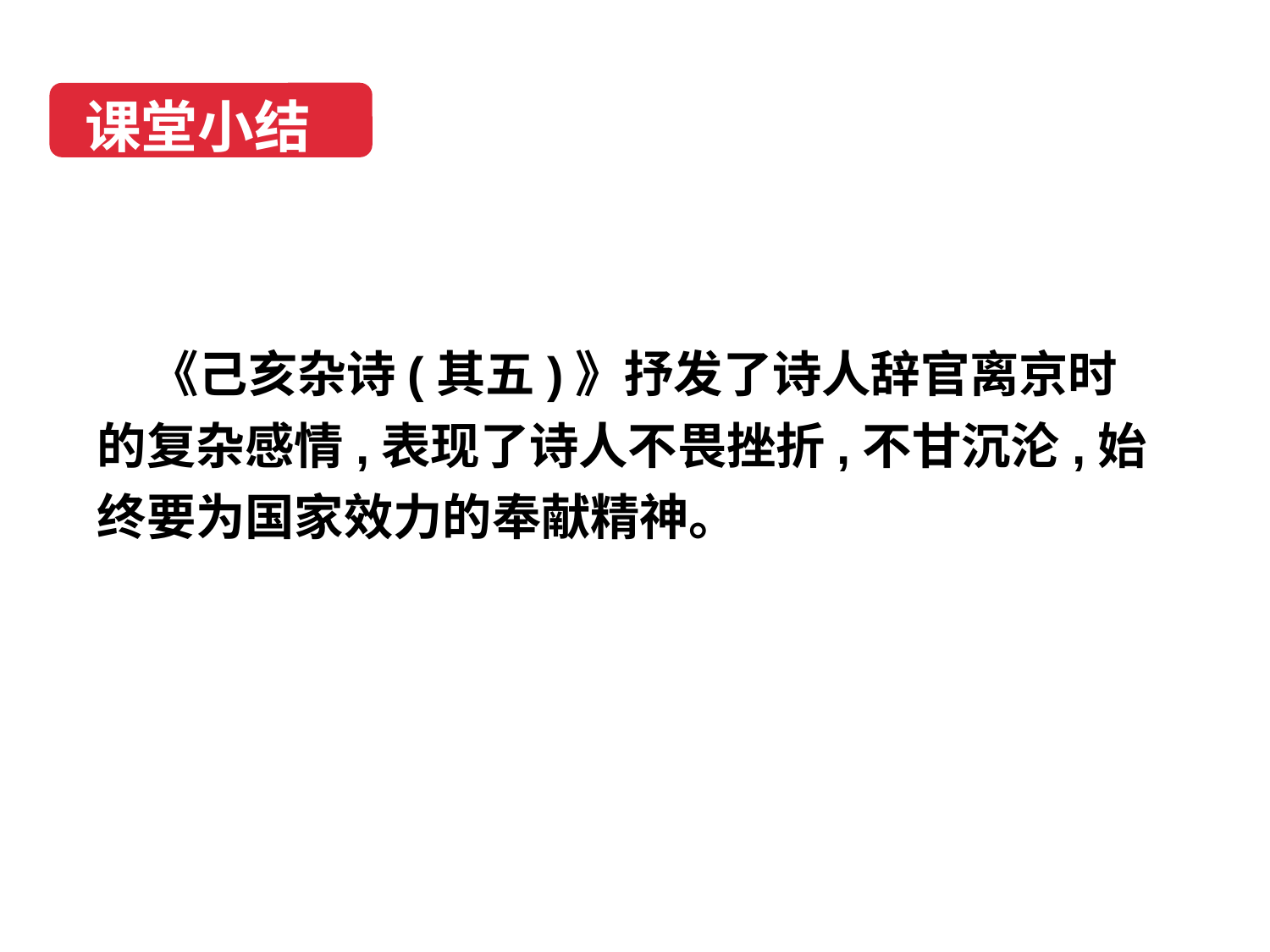

课堂小结
   《己亥杂诗(其五)》抒发了诗人辞官离京时的复杂感情,表现了诗人不畏挫折,不甘沉沦,始终要为国家效力的奉献精神。